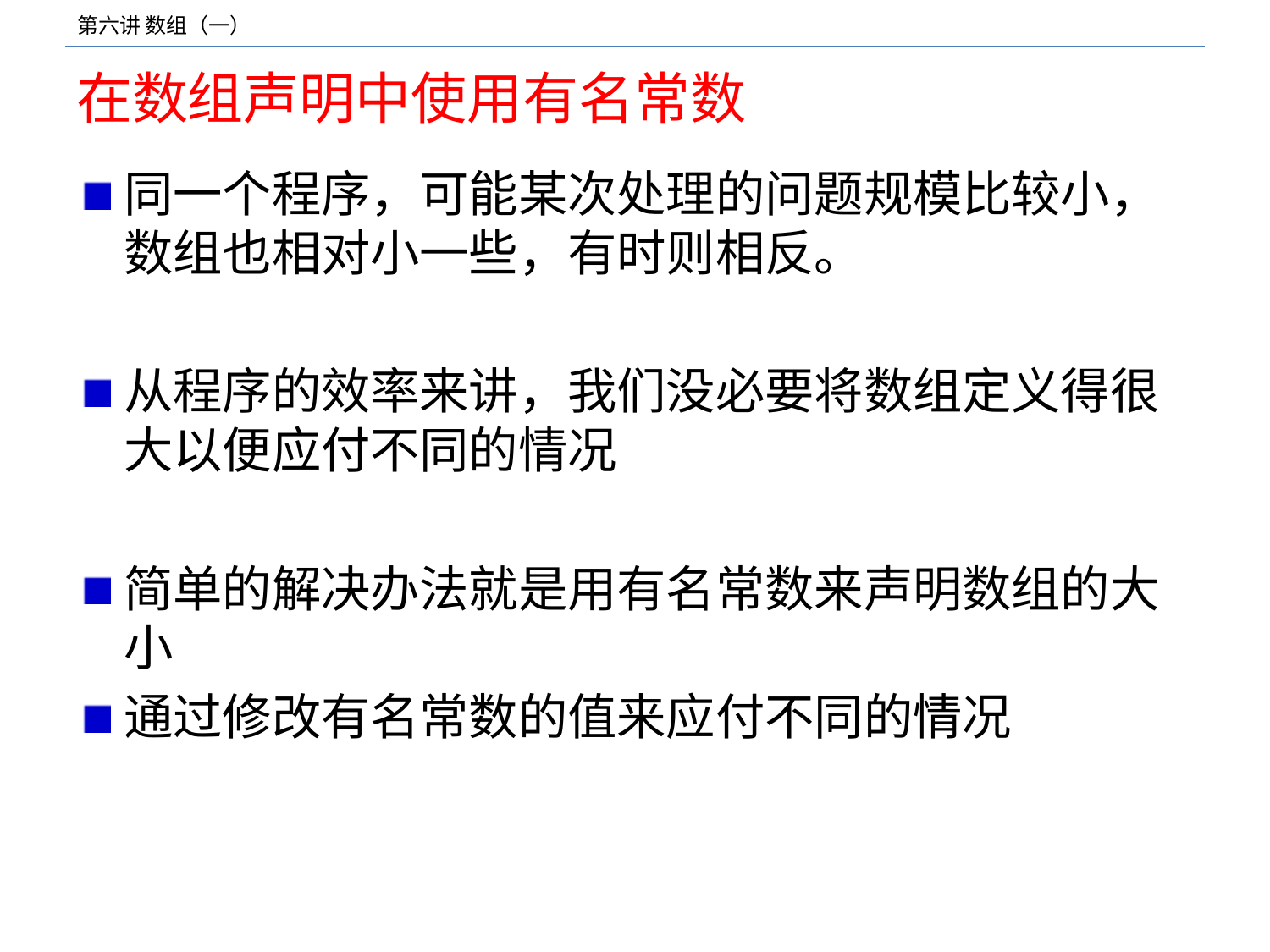

# 在数组声明中使用有名常数
同一个程序，可能某次处理的问题规模比较小，数组也相对小一些，有时则相反。

从程序的效率来讲，我们没必要将数组定义得很大以便应付不同的情况

简单的解决办法就是用有名常数来声明数组的大小
通过修改有名常数的值来应付不同的情况